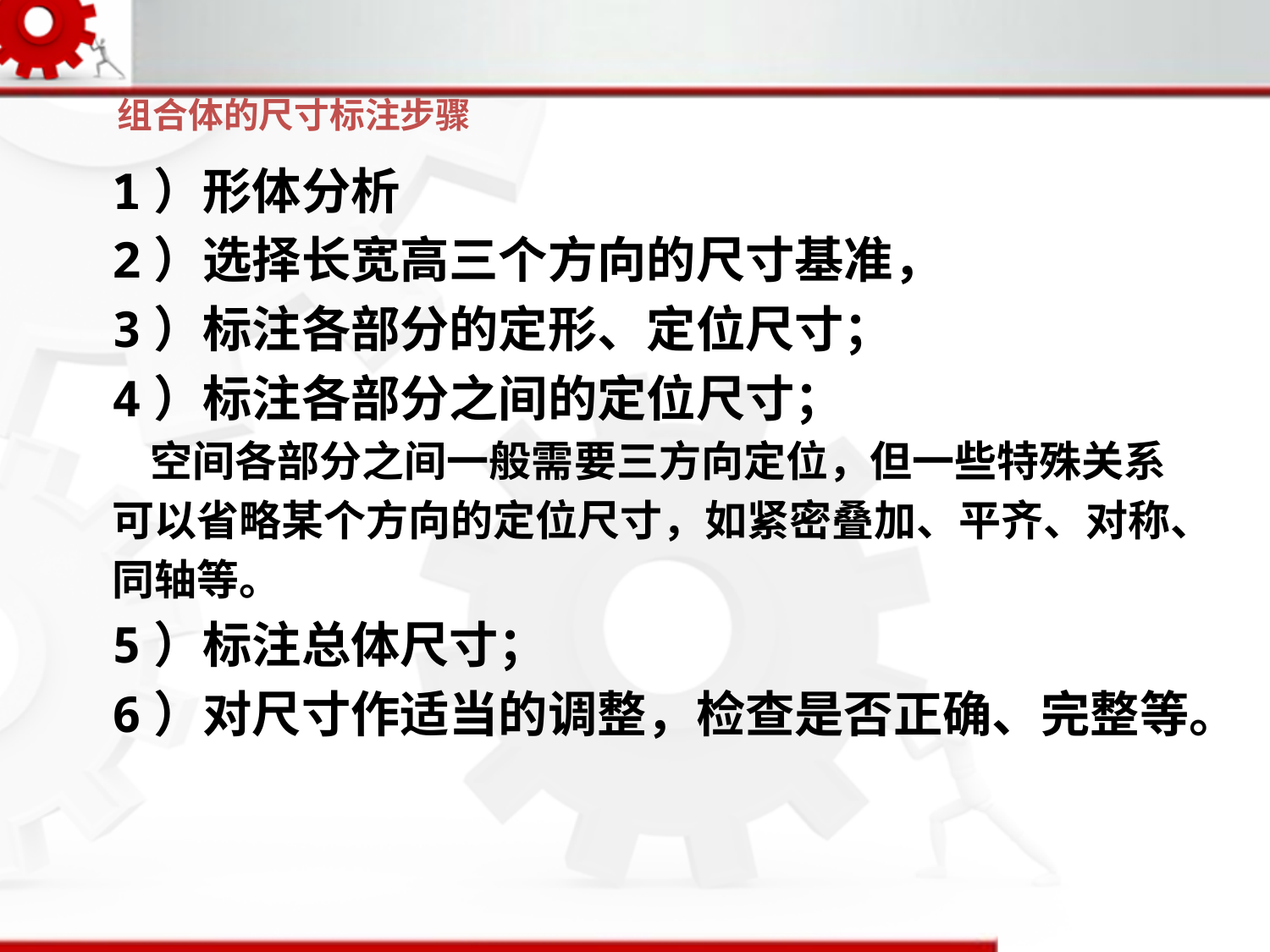

组合体的尺寸标注步骤
1）形体分析
2）选择长宽高三个方向的尺寸基准，
3）标注各部分的定形、定位尺寸；
4）标注各部分之间的定位尺寸；
   空间各部分之间一般需要三方向定位，但一些特殊关系
可以省略某个方向的定位尺寸，如紧密叠加、平齐、对称、
同轴等。
5）标注总体尺寸；
6）对尺寸作适当的调整，检查是否正确、完整等。